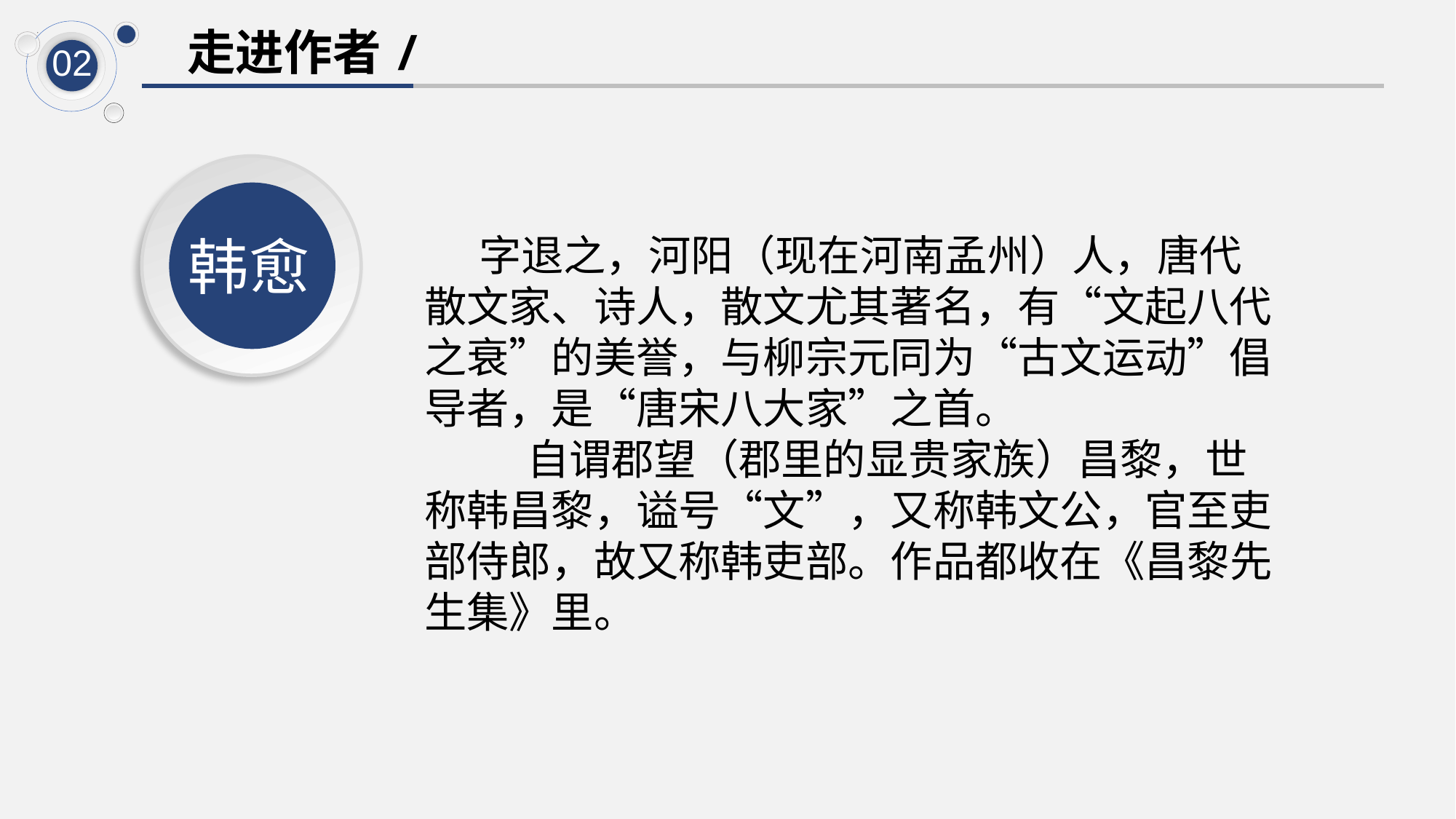

走进作者/

02

韩愈
字退之，河阳（现在河南孟州）人，唐代散文家、诗人，散文尤其著名，有“文起八代之衰”的美誉，与柳宗元同为“古文运动”倡导者，是“唐宋八大家”之首。
    自谓郡望（郡里的显贵家族）昌黎，世称韩昌黎，谥号“文”，又称韩文公，官至吏部侍郎，故又称韩吏部。作品都收在《昌黎先生集》里。